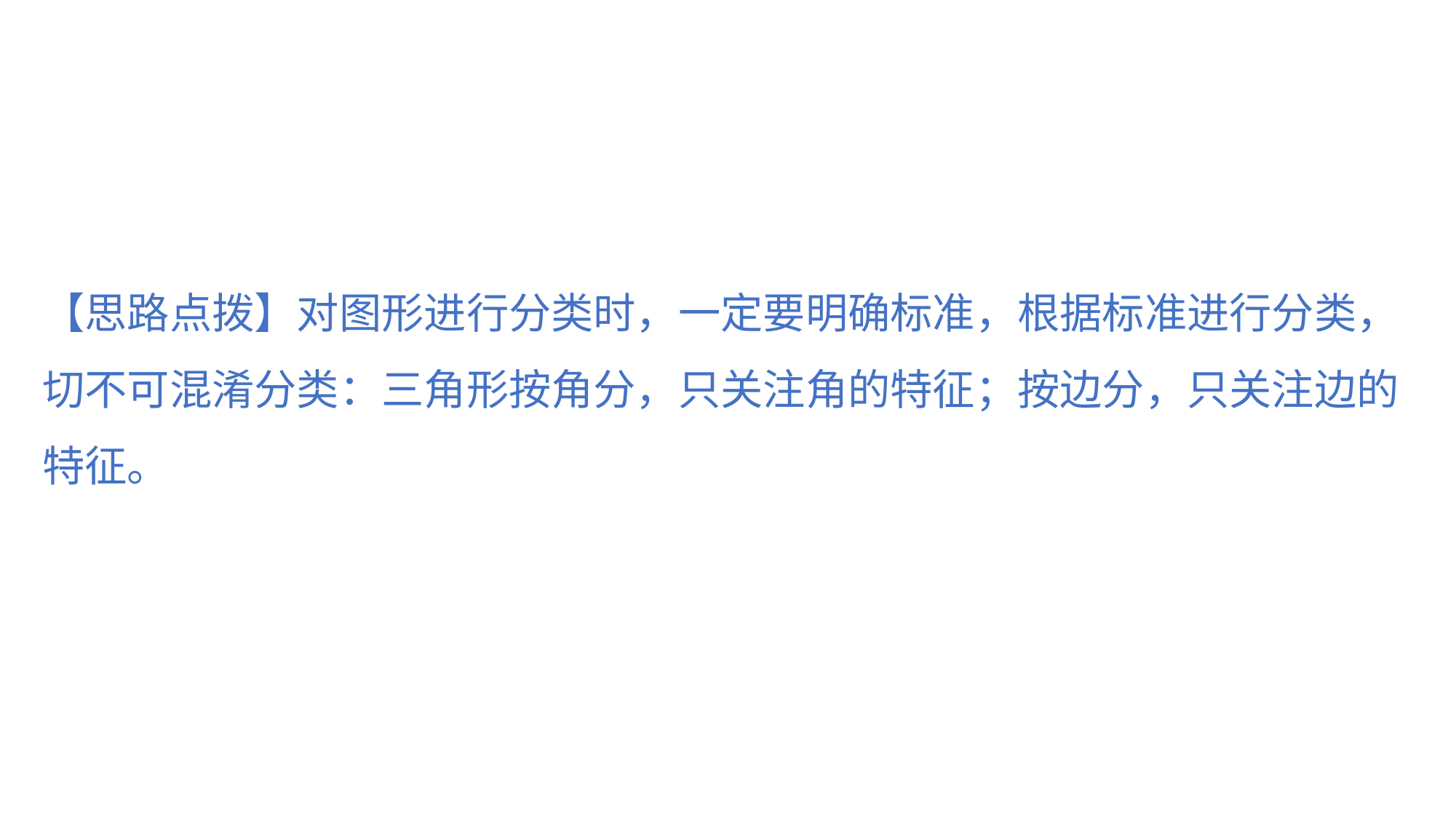

【思路点拨】对图形进行分类时，一定要明确标准，根据标准进行分类，切不可混淆分类：三角形按角分，只关注角的特征；按边分，只关注边的特征。